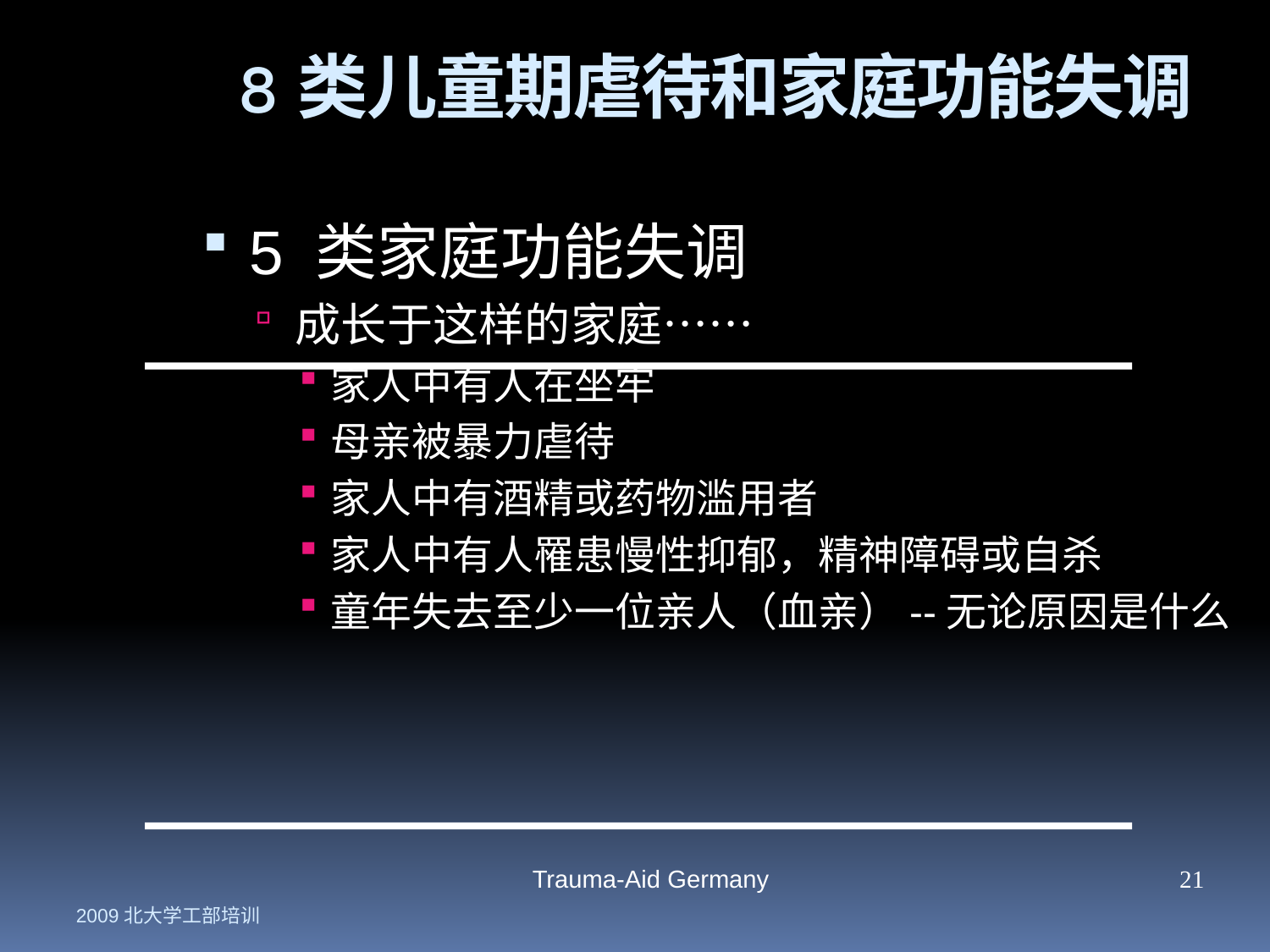

8类儿童期虐待和家庭功能失调
5 类家庭功能失调
成长于这样的家庭……
家人中有人在坐牢
母亲被暴力虐待
家人中有酒精或药物滥用者
家人中有人罹患慢性抑郁，精神障碍或自杀
童年失去至少一位亲人（血亲）--无论原因是什么

Trauma-Aid Germany
21
2009北大学工部培训